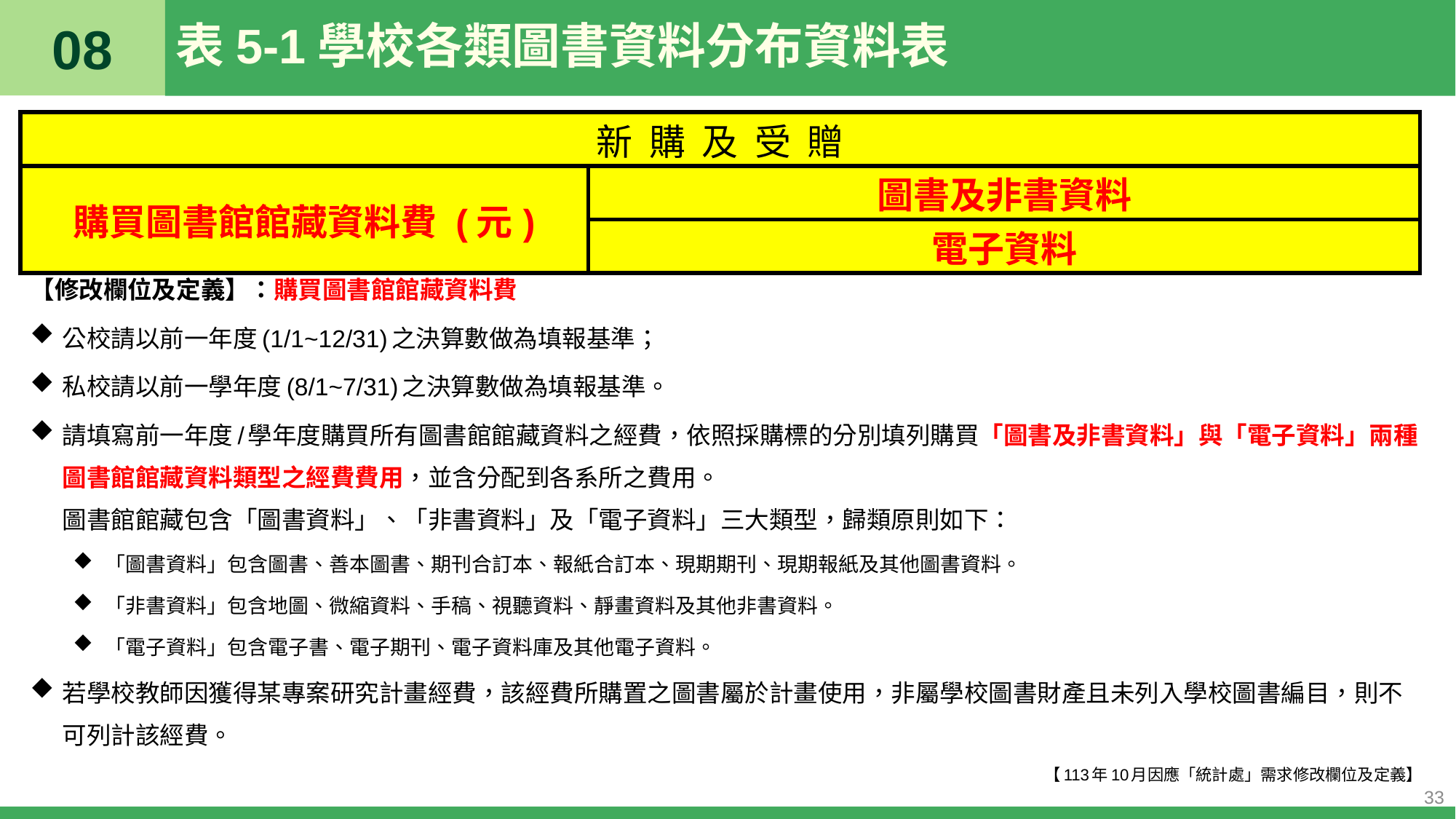

08
# 表5-1學校各類圖書資料分布資料表
| 新 購 及 受 贈 |  |
| --- | --- |
| 購買圖書館館藏資料費 (元) | 圖書及非書資料 |
|  | 電子資料 |
【修改欄位及定義】：購買圖書館館藏資料費
公校請以前一年度(1/1~12/31)之決算數做為填報基準；
私校請以前一學年度(8/1~7/31)之決算數做為填報基準。
請填寫前一年度/學年度購買所有圖書館館藏資料之經費，依照採購標的分別填列購買「圖書及非書資料」與「電子資料」兩種圖書館館藏資料類型之經費費用，並含分配到各系所之費用。
圖書館館藏包含「圖書資料」、「非書資料」及「電子資料」三大類型，歸類原則如下：
「圖書資料」包含圖書、善本圖書、期刊合訂本、報紙合訂本、現期期刊、現期報紙及其他圖書資料。
「非書資料」包含地圖、微縮資料、手稿、視聽資料、靜畫資料及其他非書資料。
「電子資料」包含電子書、電子期刊、電子資料庫及其他電子資料。
若學校教師因獲得某專案研究計畫經費，該經費所購置之圖書屬於計畫使用，非屬學校圖書財產且未列入學校圖書編目，則不可列計該經費。
【113年10月因應「統計處」需求修改欄位及定義】
33